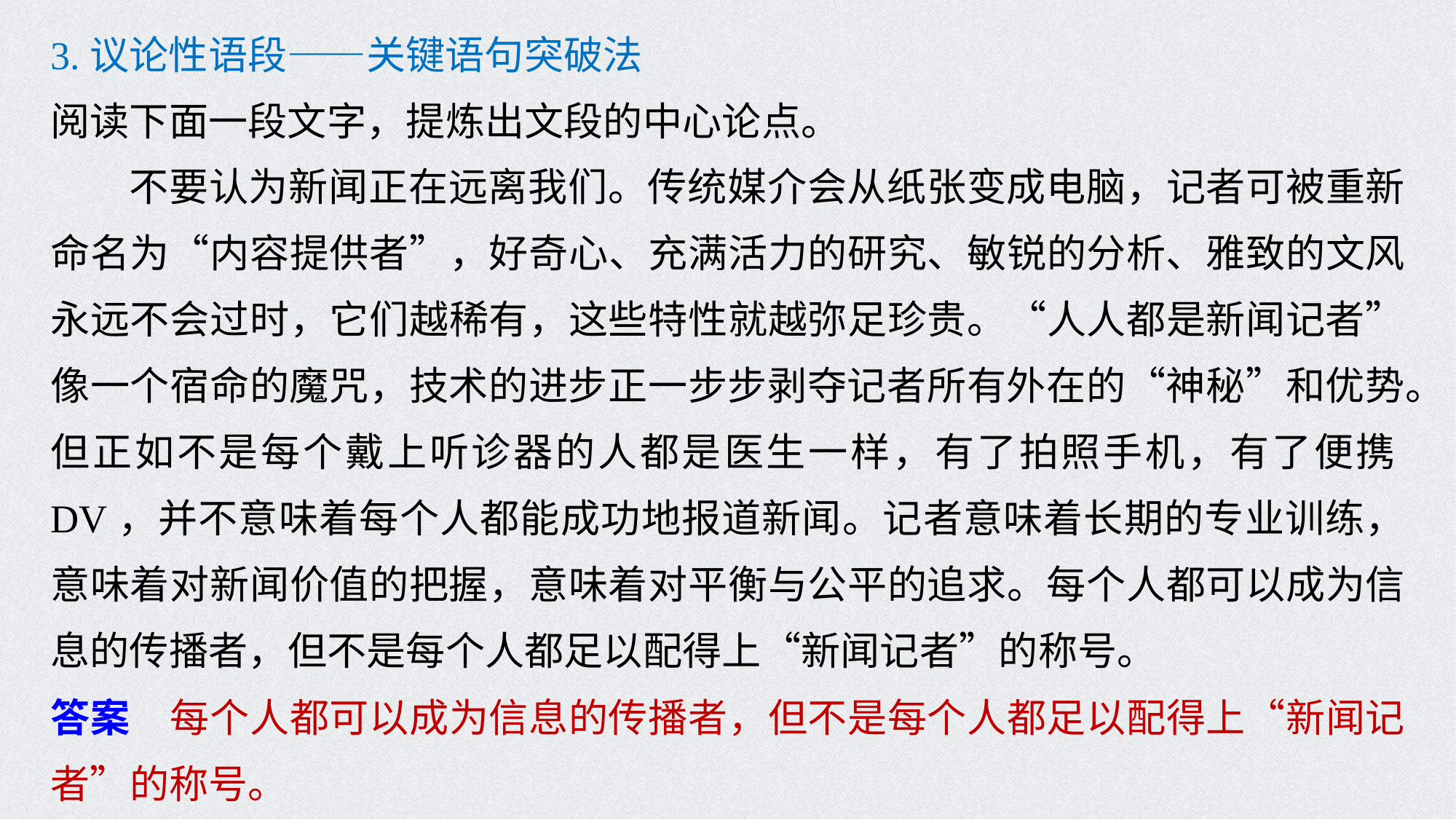

3.议论性语段——关键语句突破法
阅读下面一段文字，提炼出文段的中心论点。
不要认为新闻正在远离我们。传统媒介会从纸张变成电脑，记者可被重新命名为“内容提供者”，好奇心、充满活力的研究、敏锐的分析、雅致的文风永远不会过时，它们越稀有，这些特性就越弥足珍贵。“人人都是新闻记者”像一个宿命的魔咒，技术的进步正一步步剥夺记者所有外在的“神秘”和优势。但正如不是每个戴上听诊器的人都是医生一样，有了拍照手机，有了便携DV，并不意味着每个人都能成功地报道新闻。记者意味着长期的专业训练，意味着对新闻价值的把握，意味着对平衡与公平的追求。每个人都可以成为信息的传播者，但不是每个人都足以配得上“新闻记者”的称号。
答案　每个人都可以成为信息的传播者，但不是每个人都足以配得上“新闻记者”的称号。